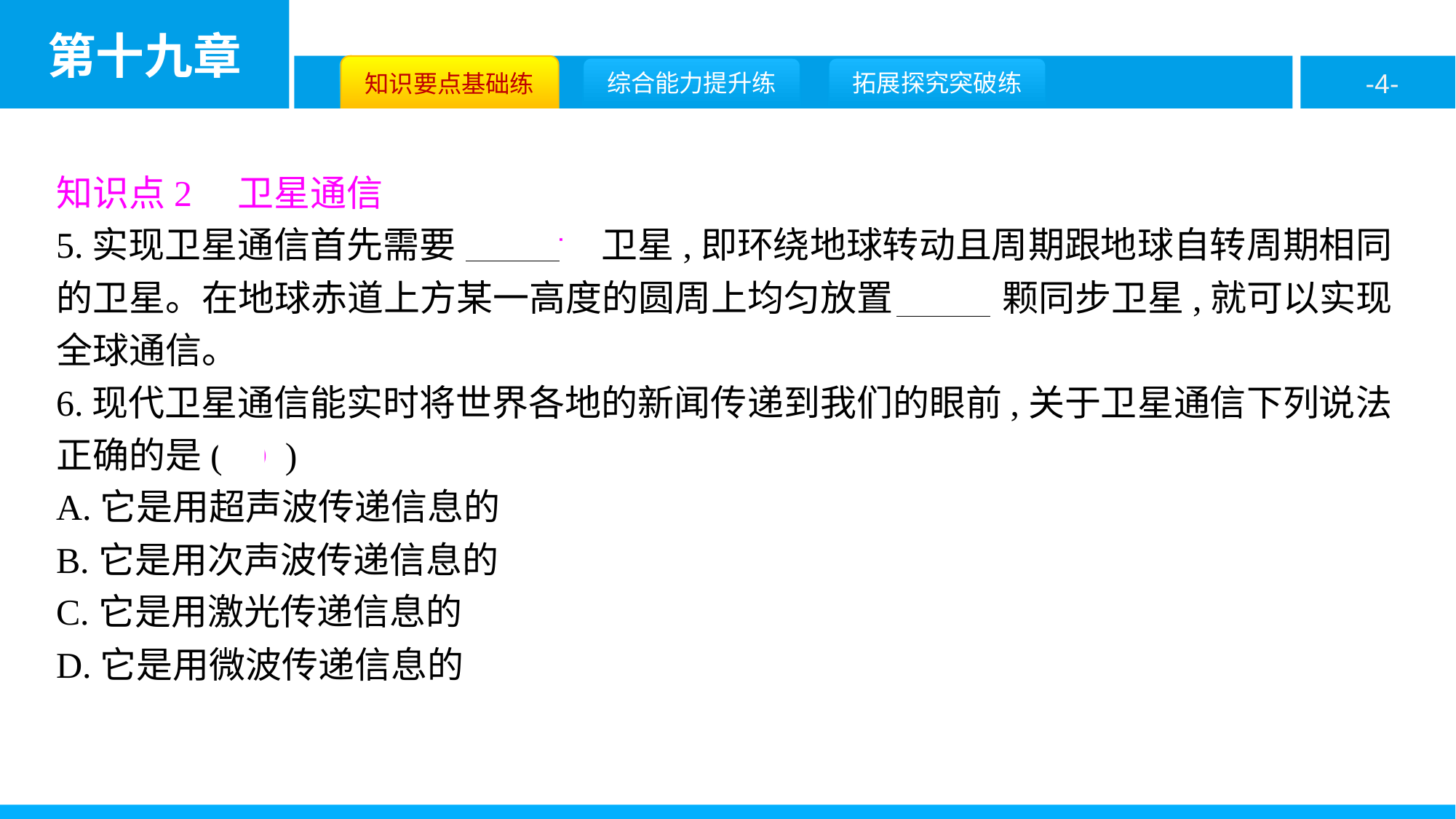

知识点2　卫星通信
5.实现卫星通信首先需要　同步　卫星,即环绕地球转动且周期跟地球自转周期相同的卫星。在地球赤道上方某一高度的圆周上均匀放置　三　颗同步卫星,就可以实现全球通信。
6.现代卫星通信能实时将世界各地的新闻传递到我们的眼前,关于卫星通信下列说法正确的是(  D  )
A.它是用超声波传递信息的
B.它是用次声波传递信息的
C.它是用激光传递信息的
D.它是用微波传递信息的